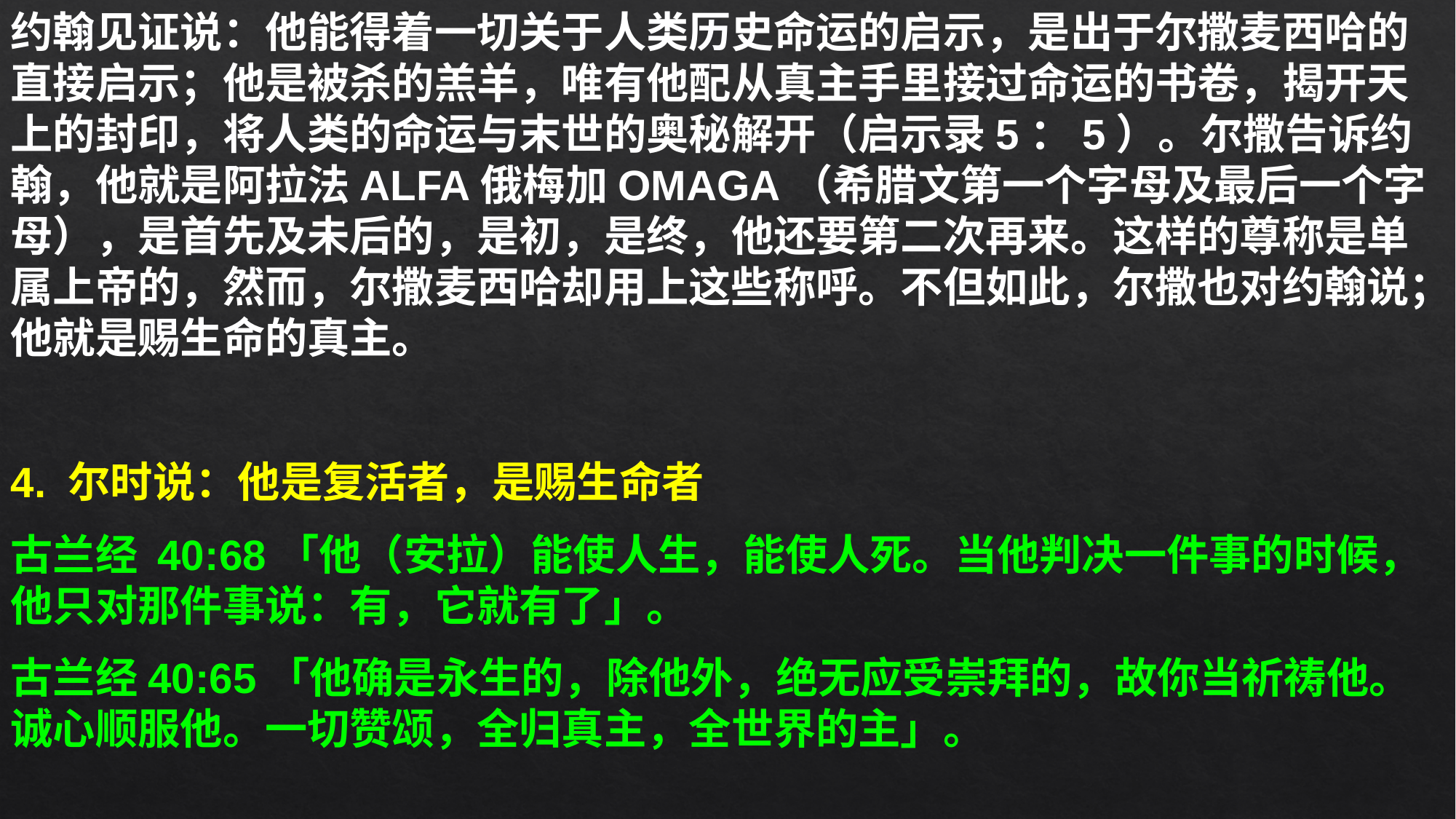

约翰见证说：他能得着一切关于人类历史命运的启示，是出于尔撒麦西哈的直接启示；他是被杀的羔羊，唯有他配从真主手里接过命运的书卷，揭开天上的封印，将人类的命运与末世的奥秘解开（启示录5：5）。尔撒告诉约翰，他就是阿拉法ALFA俄梅加OMAGA（希腊文第一个字母及最后一个字母），是首先及未后的，是初，是终，他还要第二次再来。这样的尊称是单属上帝的，然而，尔撒麦西哈却用上这些称呼。不但如此，尔撒也对约翰说；他就是赐生命的真主。

4. 尔时说：他是复活者，是赐生命者
古兰经 40:68「他（安拉）能使人生，能使人死。当他判决一件事的时候，他只对那件事说：有，它就有了」。
古兰经40:65「他确是永生的，除他外，绝无应受崇拜的，故你当祈祷他。诚心顺服他。一切赞颂，全归真主，全世界的主」。